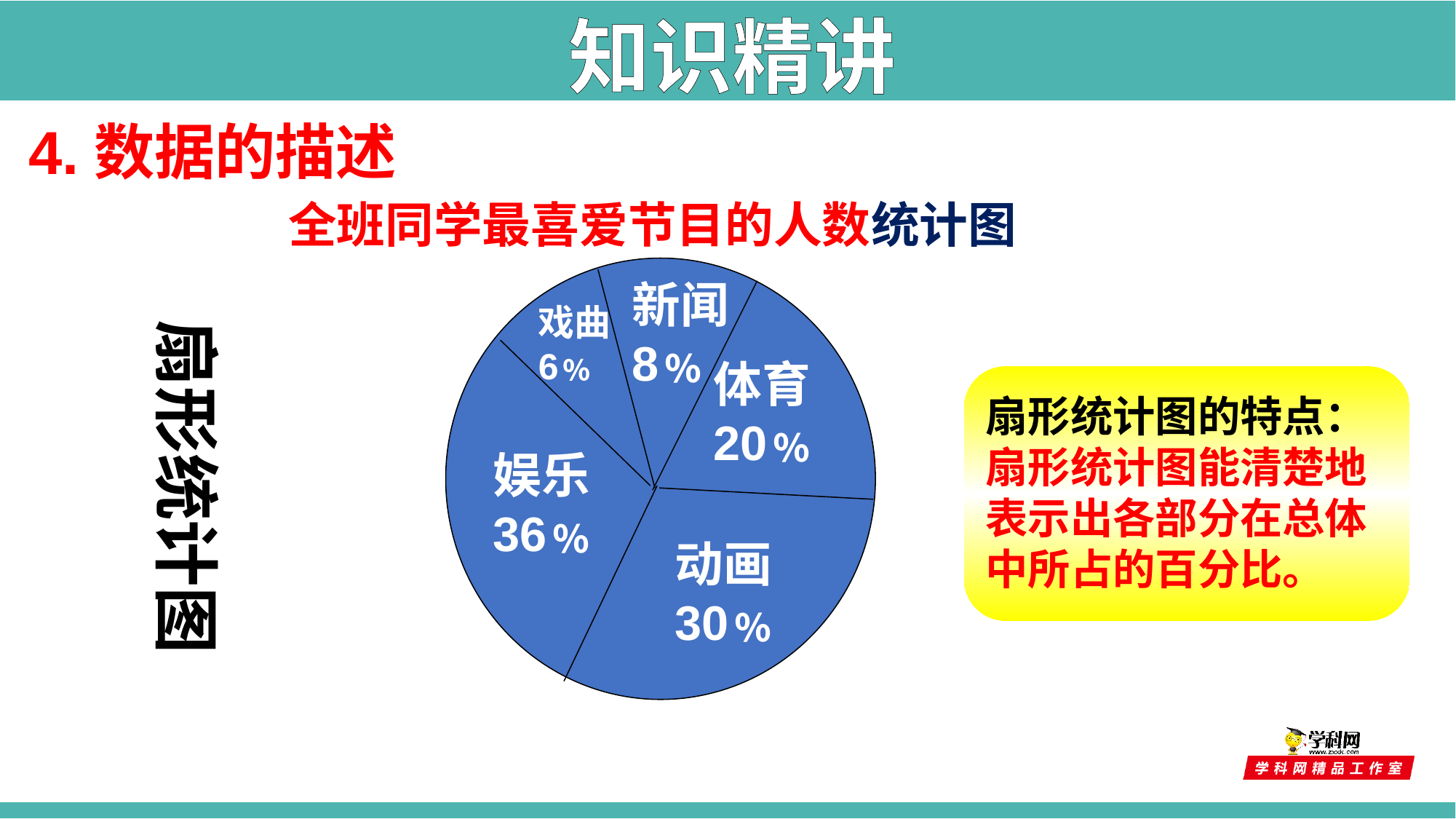

知识精讲
4.数据的描述
全班同学最喜爱节目的人数统计图

新闻8﹪

戏曲
6﹪
扇形统计图

体育
20﹪

扇形统计图的特点：    扇形统计图能清楚地表示出各部分在总体中所占的百分比。
娱乐
36﹪

动画
30﹪